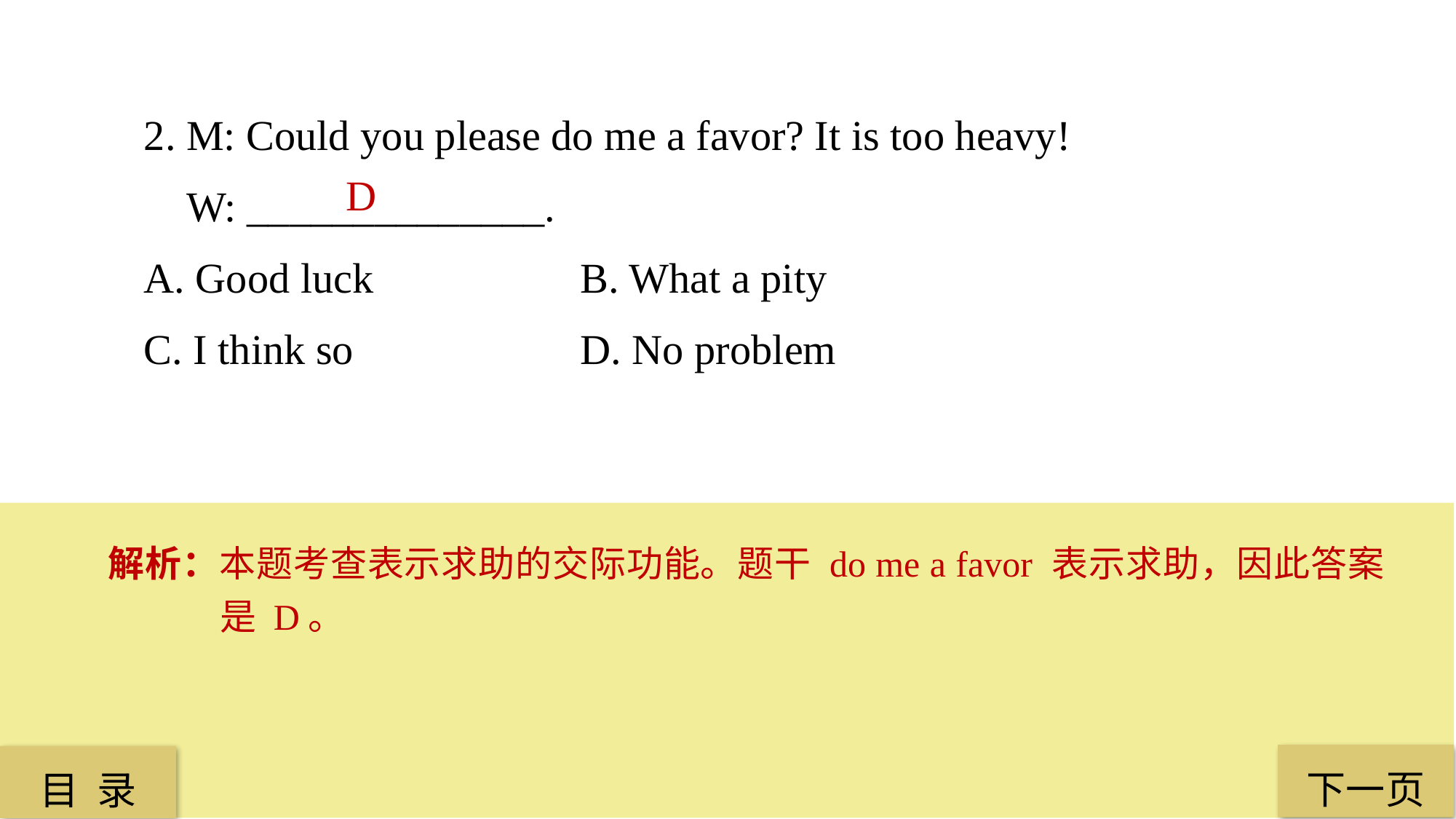

2. M: Could you please do me a favor? It is too heavy!
    W: ______________.
A. Good luck 		B. What a pity
C. I think so 		D. No problem
D
解析：本题考查表示求助的交际功能。题干 do me a favor 表示求助，因此答案是 D。